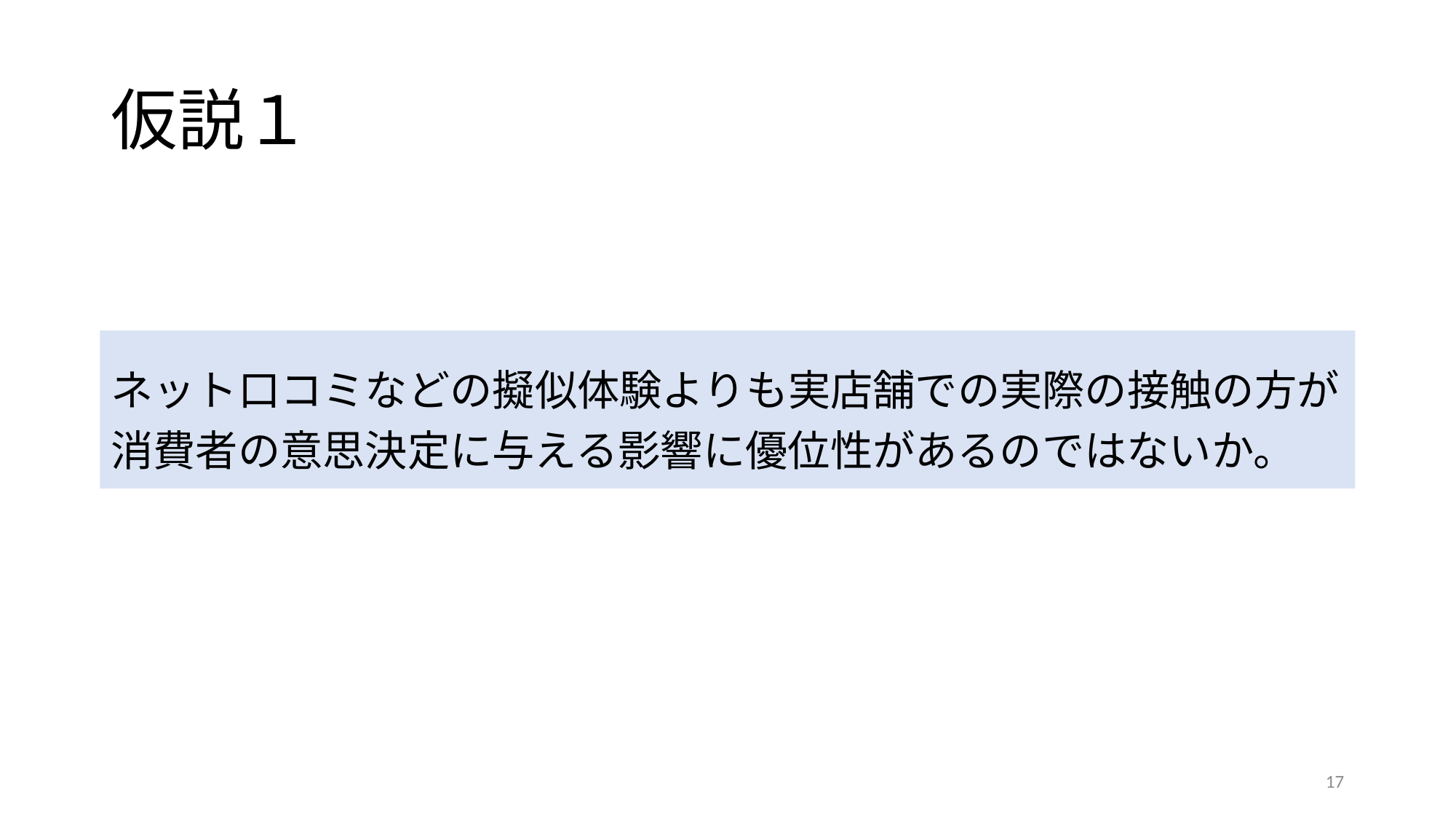

# 仮説１

ネット口コミなどの擬似体験よりも実店舗での実際の接触の方が
消費者の意思決定に与える影響に優位性があるのではないか。

17